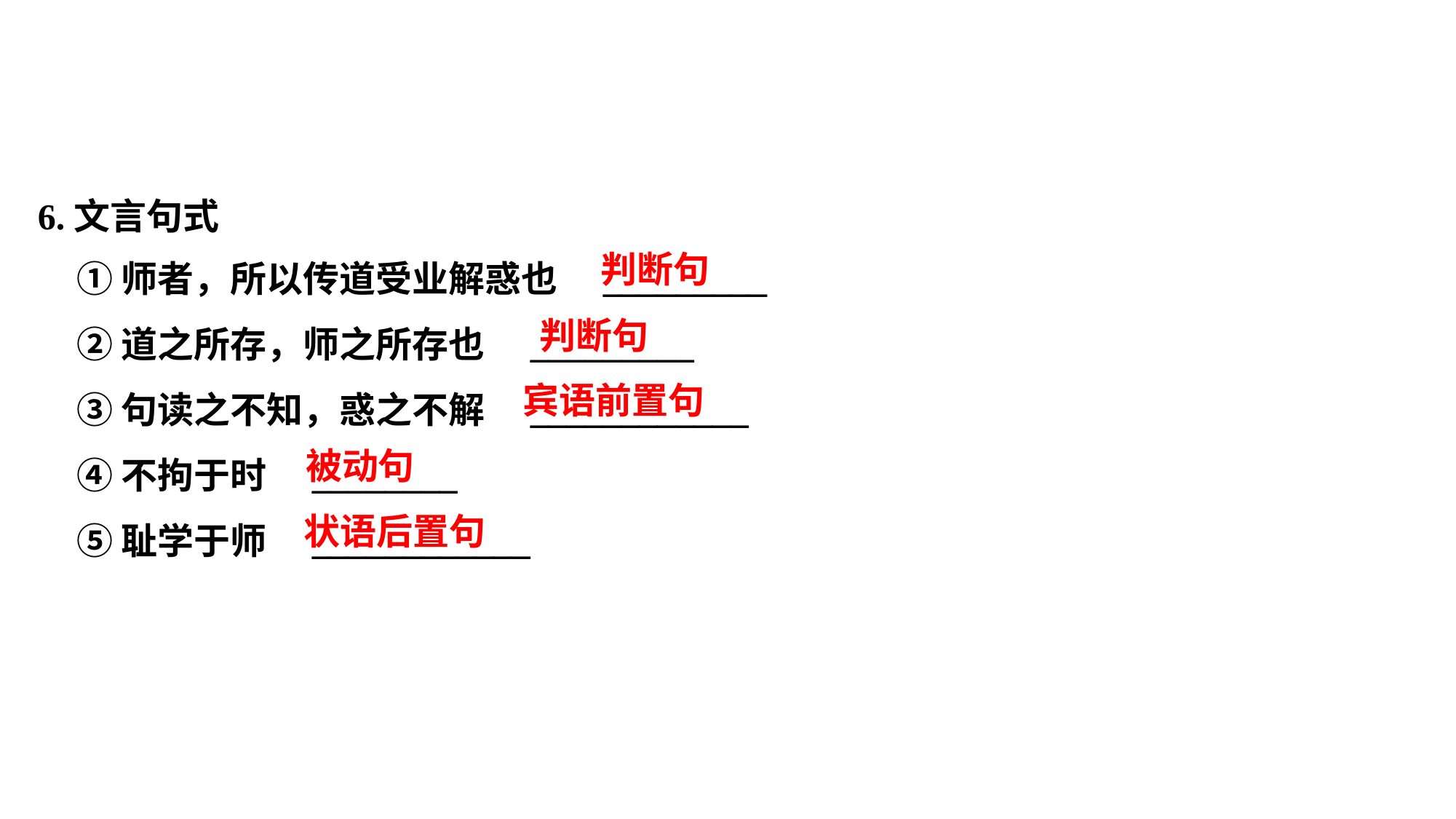

6.文言句式
①师者，所以传道受业解惑也　_________
②道之所存，师之所存也　_________
③句读之不知，惑之不解　____________
④不拘于时　________
⑤耻学于师　____________
判断句
判断句
宾语前置句
被动句
状语后置句